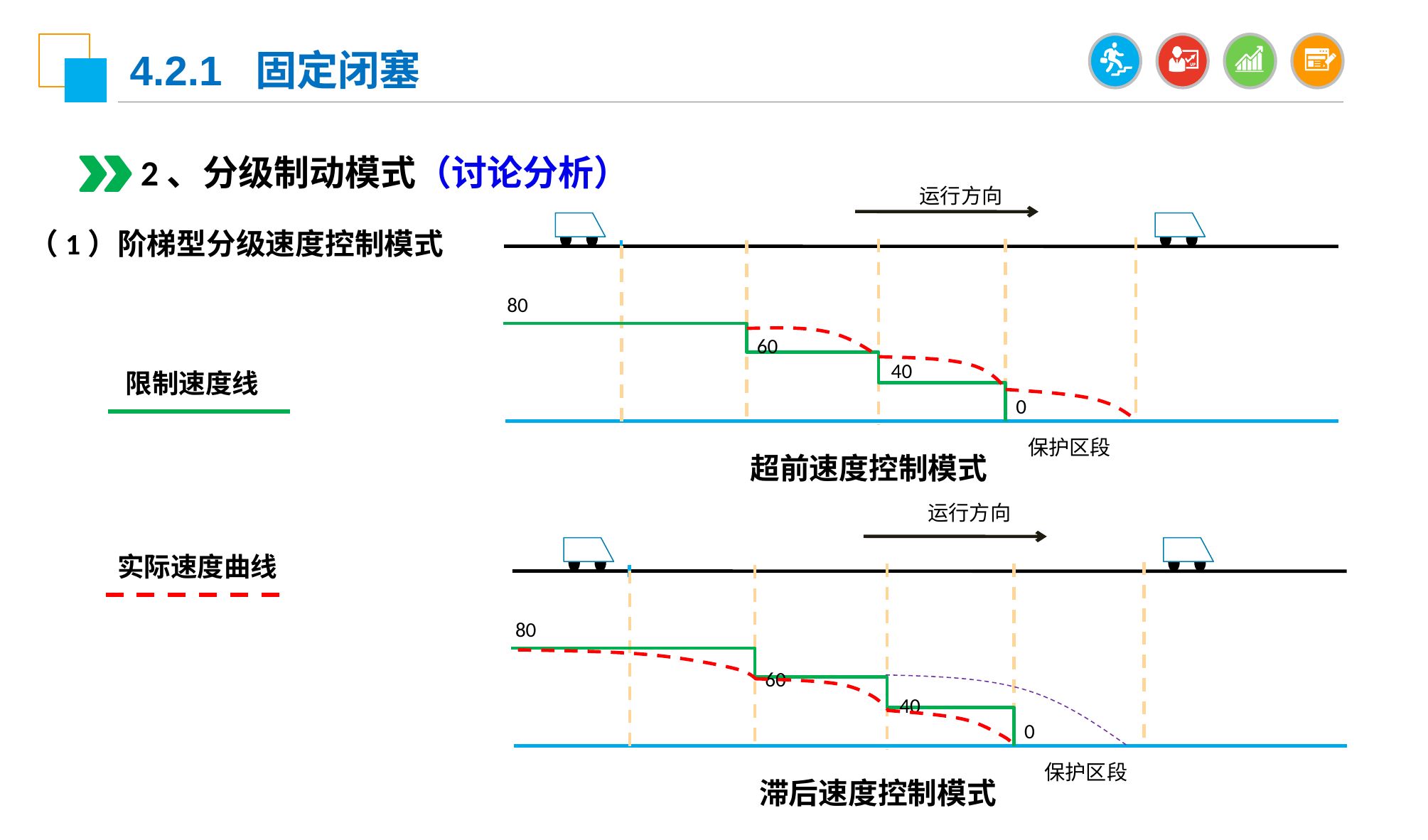

4.2.1  固定闭塞
2、分级制动模式（讨论分析）

 运行方向

 80
 60

 40
0
 保护区段

（1）阶梯型分级速度控制模式
限制速度线

超前速度控制模式
 运行方向

 80
 60

 40

0
 保护区段

实际速度曲线

滞后速度控制模式